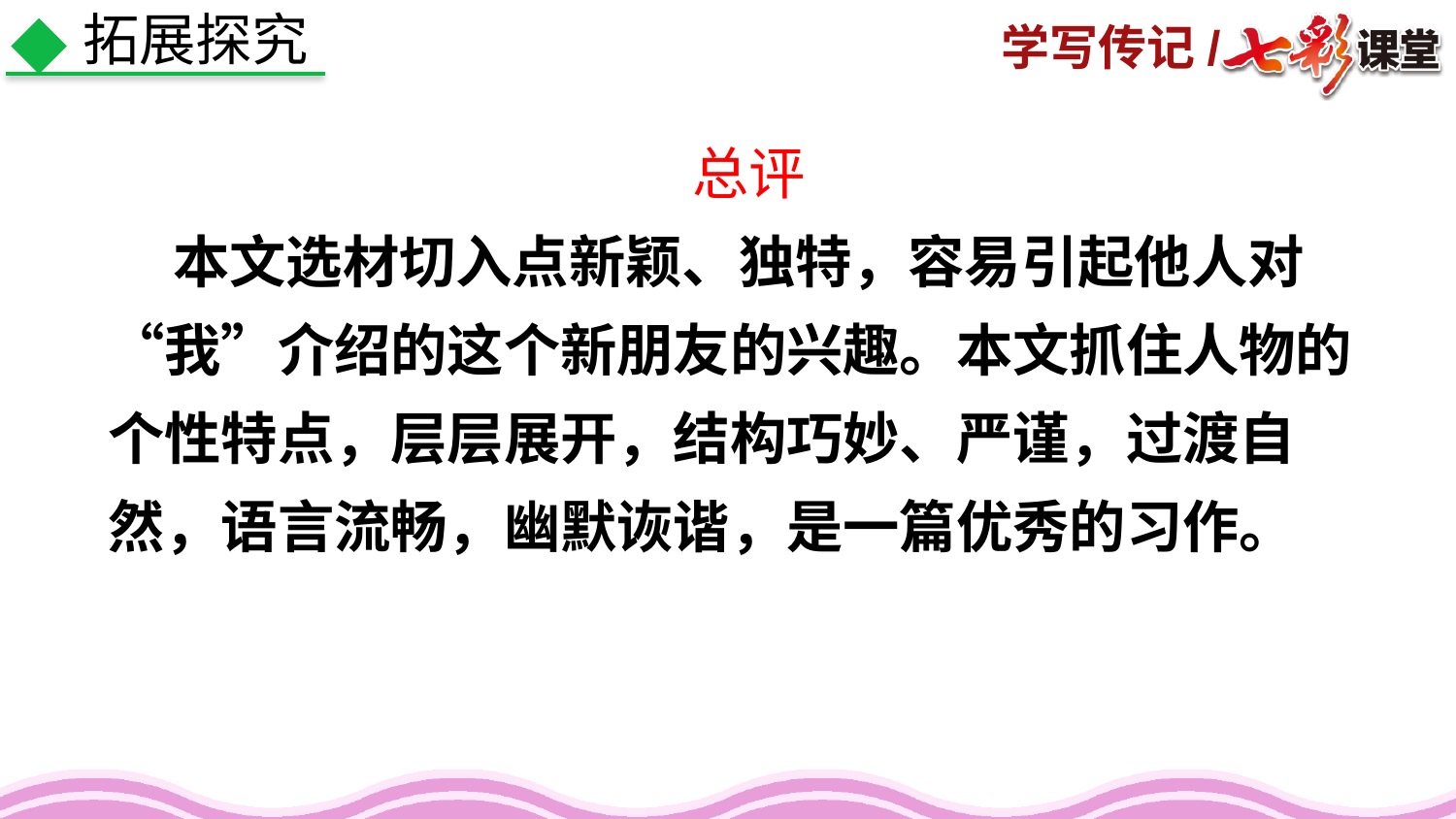

拓展探究

总评
    本文选材切入点新颖、独特，容易引起他人对“我”介绍的这个新朋友的兴趣。本文抓住人物的个性特点，层层展开，结构巧妙、严谨，过渡自然，语言流畅，幽默诙谐，是一篇优秀的习作。